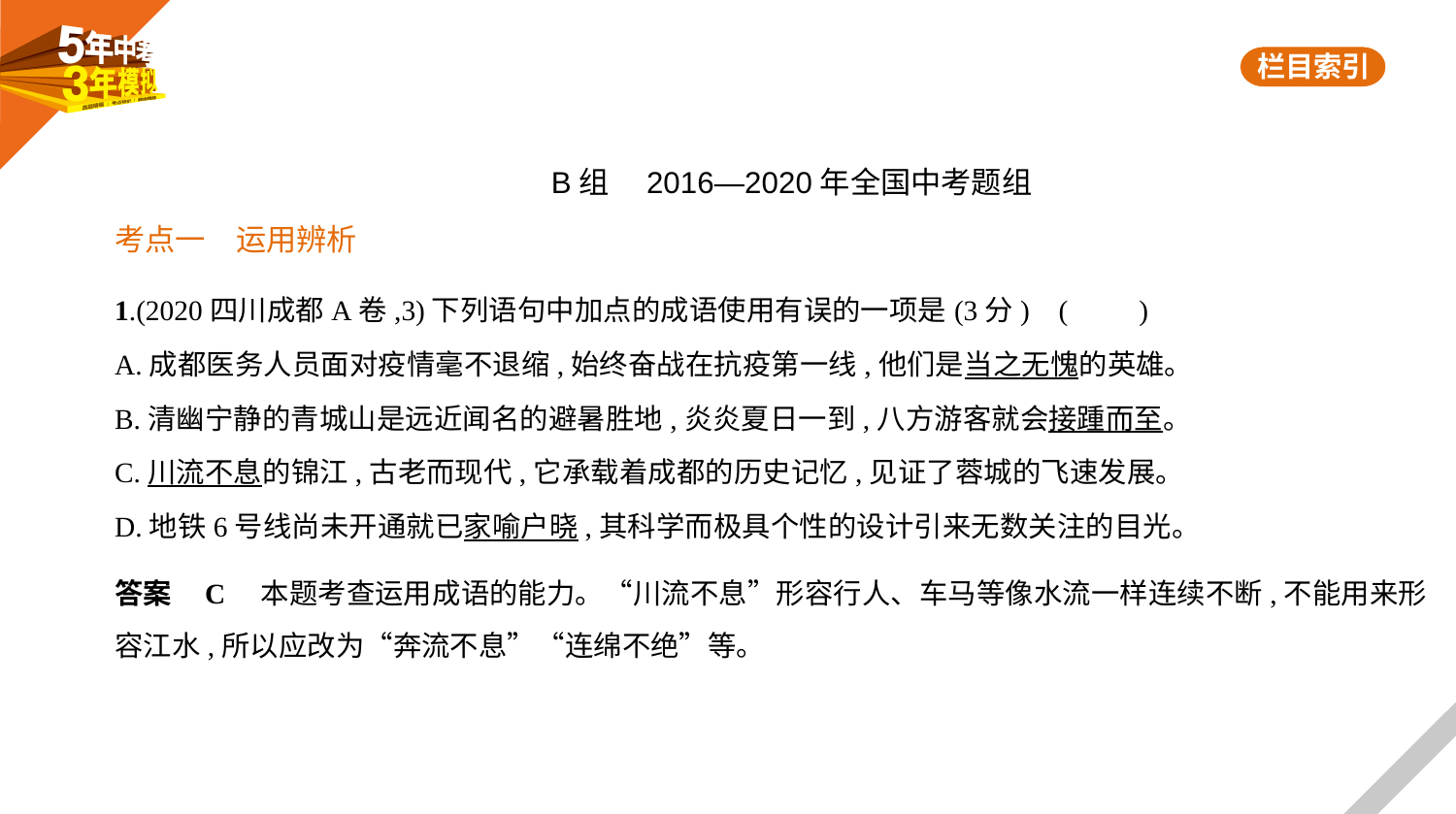

B组　2016—2020年全国中考题组
考点一　运用辨析
1.(2020四川成都A卷,3)下列语句中加点的成语使用有误的一项是(3分) (　　)
A.成都医务人员面对疫情毫不退缩,始终奋战在抗疫第一线,他们是当之无愧的英雄。
B.清幽宁静的青城山是远近闻名的避暑胜地,炎炎夏日一到,八方游客就会接踵而至。
C.川流不息的锦江,古老而现代,它承载着成都的历史记忆,见证了蓉城的飞速发展。
D.地铁6号线尚未开通就已家喻户晓,其科学而极具个性的设计引来无数关注的目光。
答案    C　本题考查运用成语的能力。“川流不息”形容行人、车马等像水流一样连续不断,不能用来形
容江水,所以应改为“奔流不息”“连绵不绝”等。